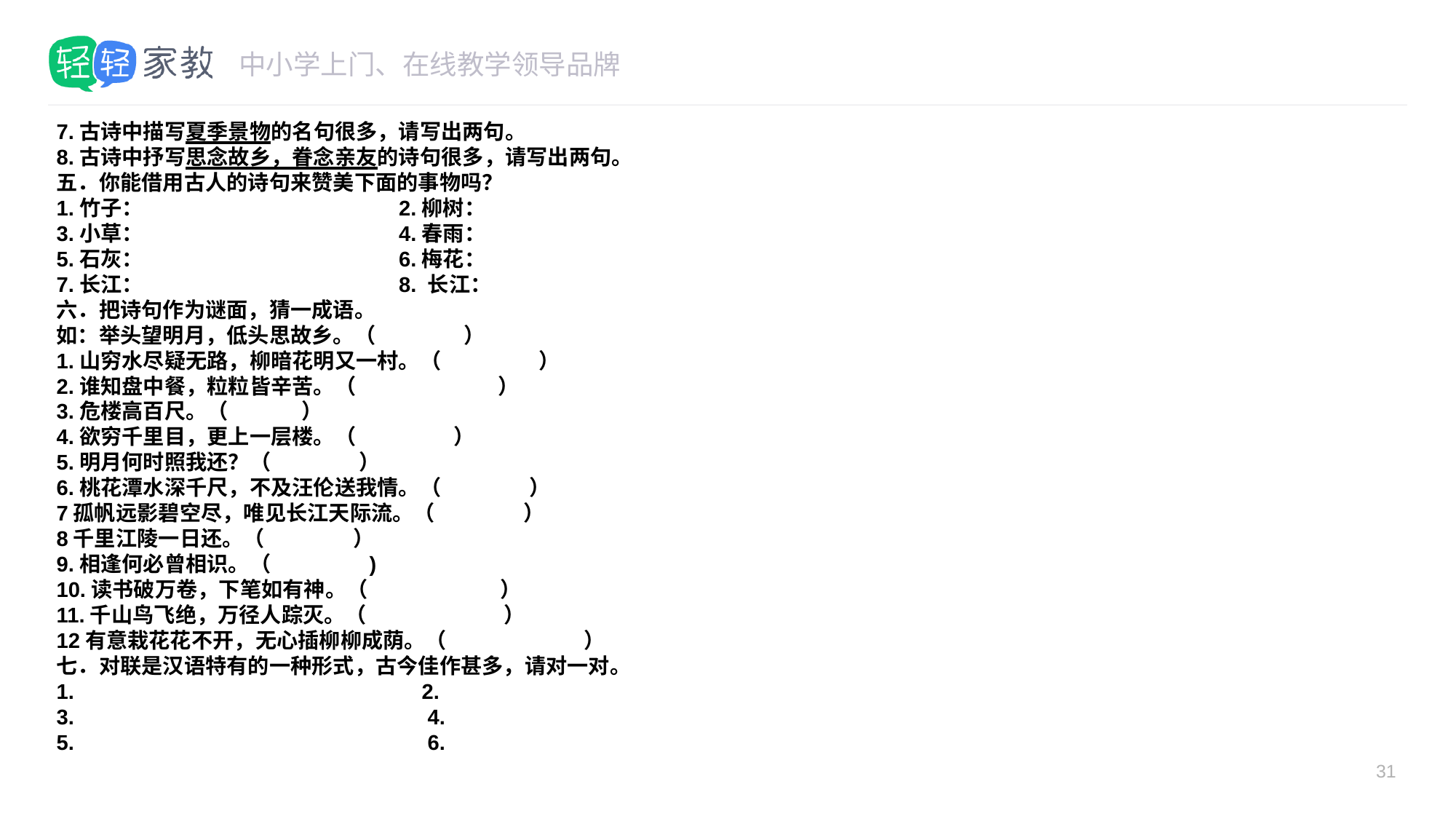

#
7.古诗中描写夏季景物的名句很多，请写出两句。
8.古诗中抒写思念故乡，眷念亲友的诗句很多，请写出两句。
五．你能借用古人的诗句来赞美下面的事物吗？
1.竹子：                                                   2.柳树：
3.小草：                                                   4.春雨：
5.石灰：                                                   6.梅花：
7.长江：                                                   8. 长江：
六．把诗句作为谜面，猜一成语。
如：举头望明月，低头思故乡。（                  ）
1.山穷水尽疑无路，柳暗花明又一村。（                    ）
2.谁知盘中餐，粒粒皆辛苦。（                             ）
3.危楼高百尺。（               ）
4.欲穷千里目，更上一层楼。（                    ）
5.明月何时照我还？（                  ）
6.桃花潭水深千尺，不及汪伦送我情。（                  ）
7孤帆远影碧空尽，唯见长江天际流。（                  ）
8千里江陵一日还。（                  ）
9.相逢何必曾相识。（                   )
10.读书破万卷，下笔如有神。（                           ）
11.千山鸟飞绝，万径人踪灭。（                            ）
12有意栽花花不开，无心插柳柳成荫。（                            ）
七．对联是汉语特有的一种形式，古今佳作甚多，请对一对。
1.                                                          2.
3.                                                           4.
5.                                                           6.
31